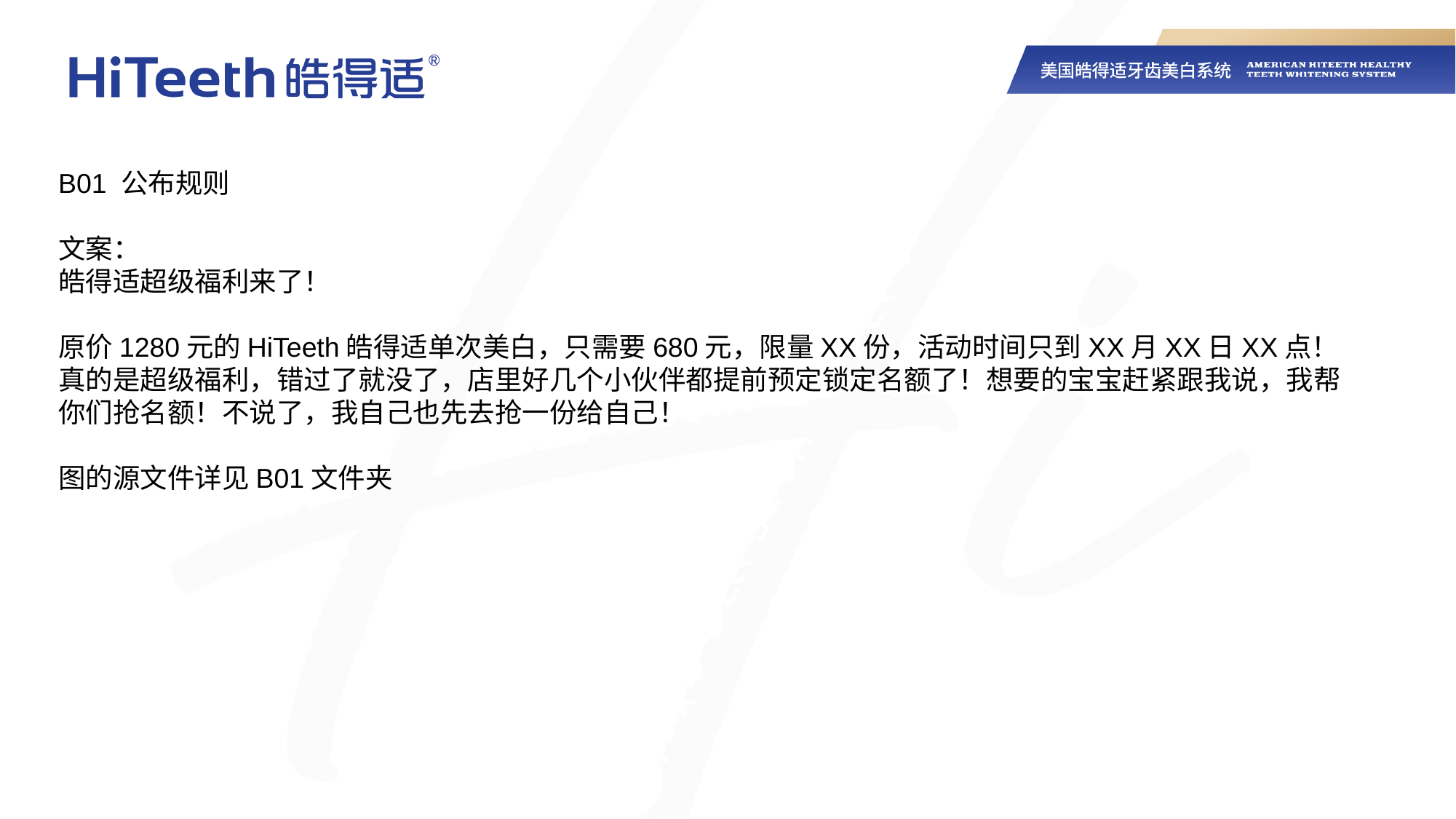

B01 公布规则

文案：
皓得适超级福利来了！

原价1280元的HiTeeth皓得适单次美白，只需要680元，限量XX份，活动时间只到XX月XX日XX点！真的是超级福利，错过了就没了，店里好几个小伙伴都提前预定锁定名额了！想要的宝宝赶紧跟我说，我帮你们抢名额！不说了，我自己也先去抢一份给自己！

图的源文件详见B01文件夹